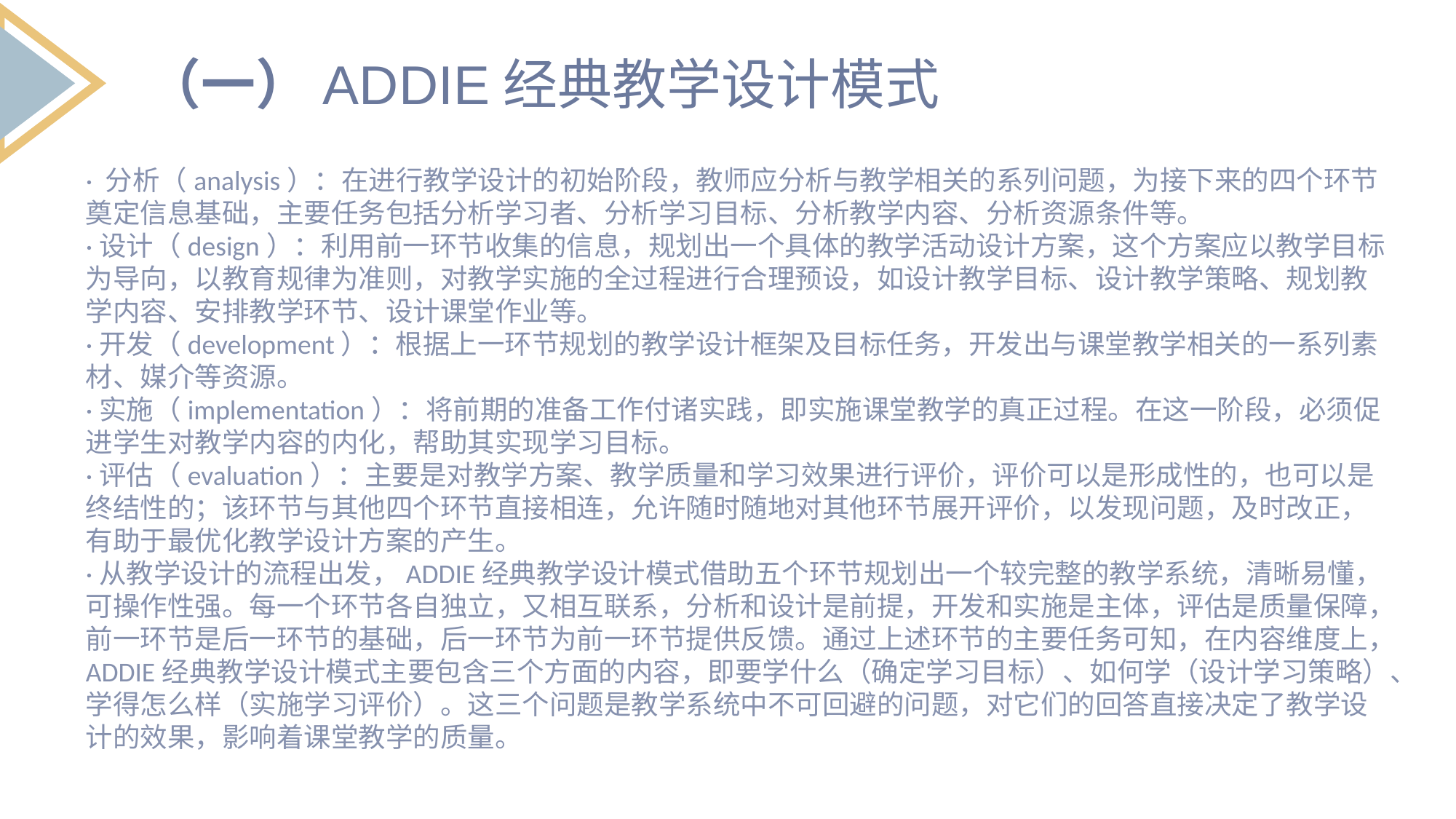

（一）ADDIE经典教学设计模式

· 分析（analysis）：在进行教学设计的初始阶段，教师应分析与教学相关的系列问题，为接下来的四个环节奠定信息基础，主要任务包括分析学习者、分析学习目标、分析教学内容、分析资源条件等。
·设计（design）：利用前一环节收集的信息，规划出一个具体的教学活动设计方案，这个方案应以教学目标为导向，以教育规律为准则，对教学实施的全过程进行合理预设，如设计教学目标、设计教学策略、规划教学内容、安排教学环节、设计课堂作业等。
·开发（development）：根据上一环节规划的教学设计框架及目标任务，开发出与课堂教学相关的一系列素材、媒介等资源。
·实施（implementation）：将前期的准备工作付诸实践，即实施课堂教学的真正过程。在这一阶段，必须促进学生对教学内容的内化，帮助其实现学习目标。
·评估（evaluation）：主要是对教学方案、教学质量和学习效果进行评价，评价可以是形成性的，也可以是终结性的；该环节与其他四个环节直接相连，允许随时随地对其他环节展开评价，以发现问题，及时改正，有助于最优化教学设计方案的产生。
·从教学设计的流程出发，ADDIE经典教学设计模式借助五个环节规划出一个较完整的教学系统，清晰易懂，可操作性强。每一个环节各自独立，又相互联系，分析和设计是前提，开发和实施是主体，评估是质量保障，前一环节是后一环节的基础，后一环节为前一环节提供反馈。通过上述环节的主要任务可知，在内容维度上，ADDIE经典教学设计模式主要包含三个方面的内容，即要学什么（确定学习目标）、如何学（设计学习策略）、学得怎么样（实施学习评价）。这三个问题是教学系统中不可回避的问题，对它们的回答直接决定了教学设计的效果，影响着课堂教学的质量。